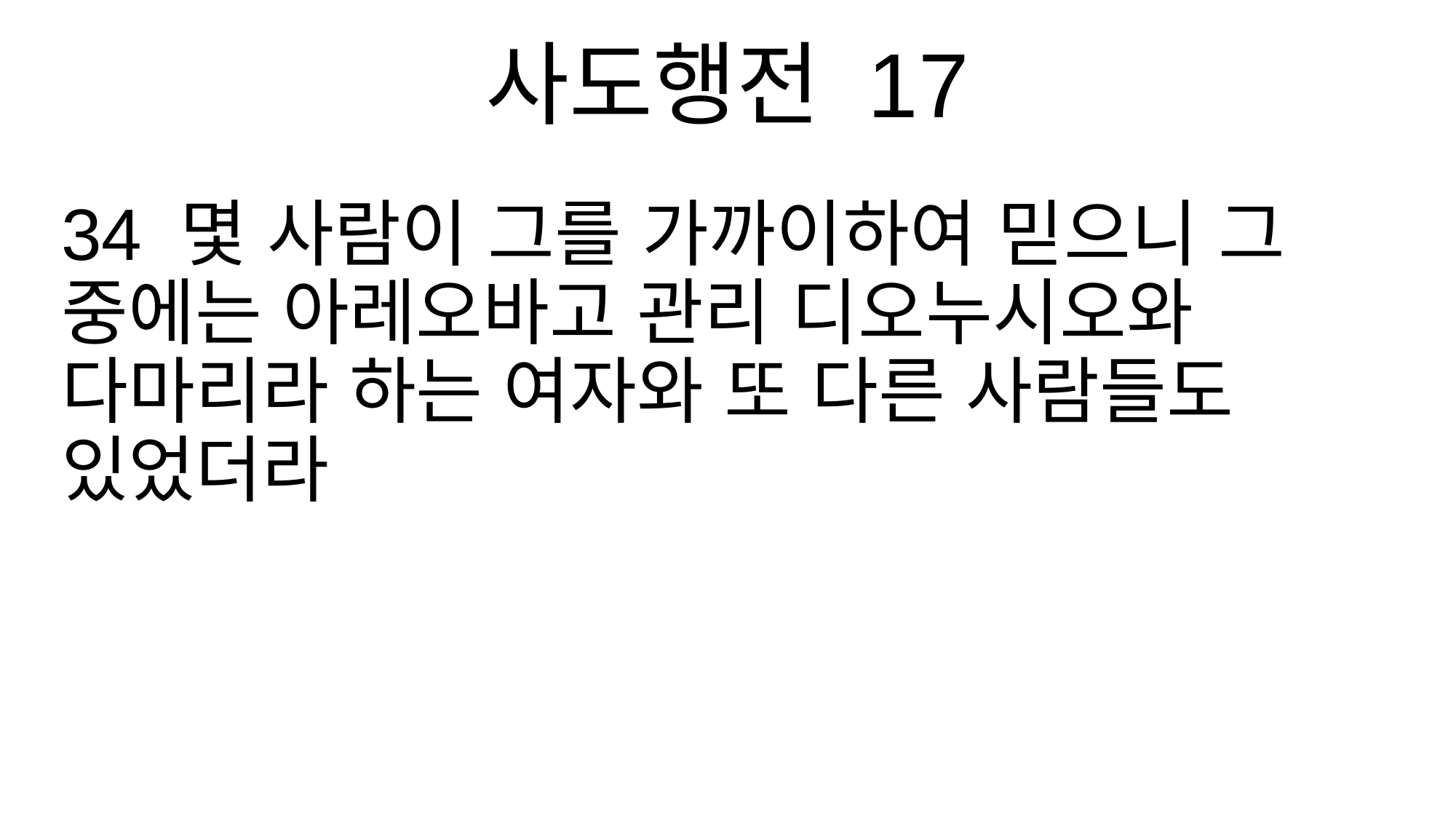

사도행전 17
34 몇 사람이 그를 가까이하여 믿으니 그 중에는 아레오바고 관리 디오누시오와 다마리라 하는 여자와 또 다른 사람들도 있었더라